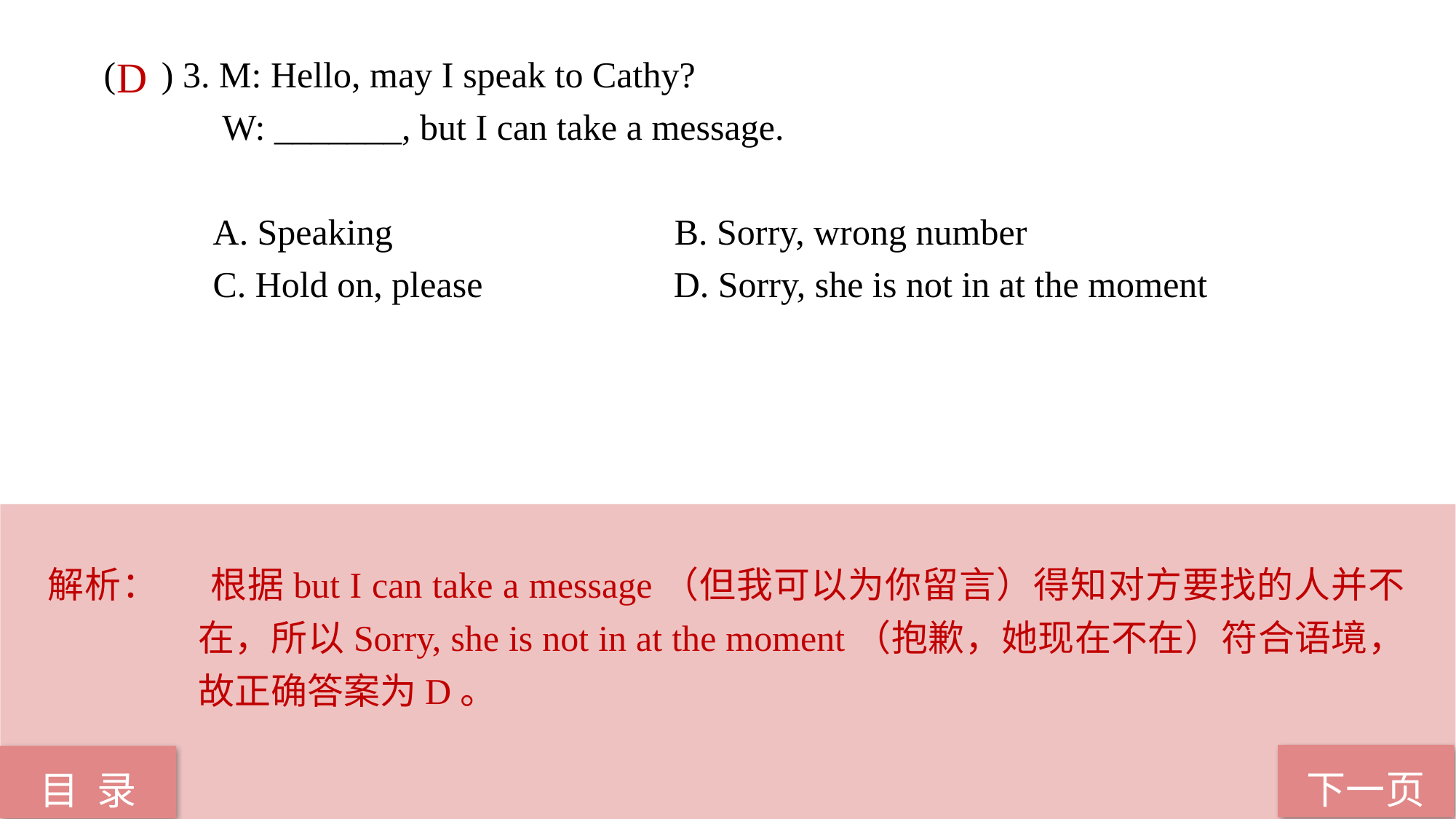

(     ) 3. M: Hello, may I speak to Cathy?
             W: _______, but I can take a message.

            A. Speaking                               B. Sorry, wrong number
            C. Hold on, please                     D. Sorry, she is not in at the moment
D
解析：	 根据but I can take a message（但我可以为你留言）得知对方要找的人并不在，所以Sorry, she is not in at the moment（抱歉，她现在不在）符合语境，故正确答案为D。